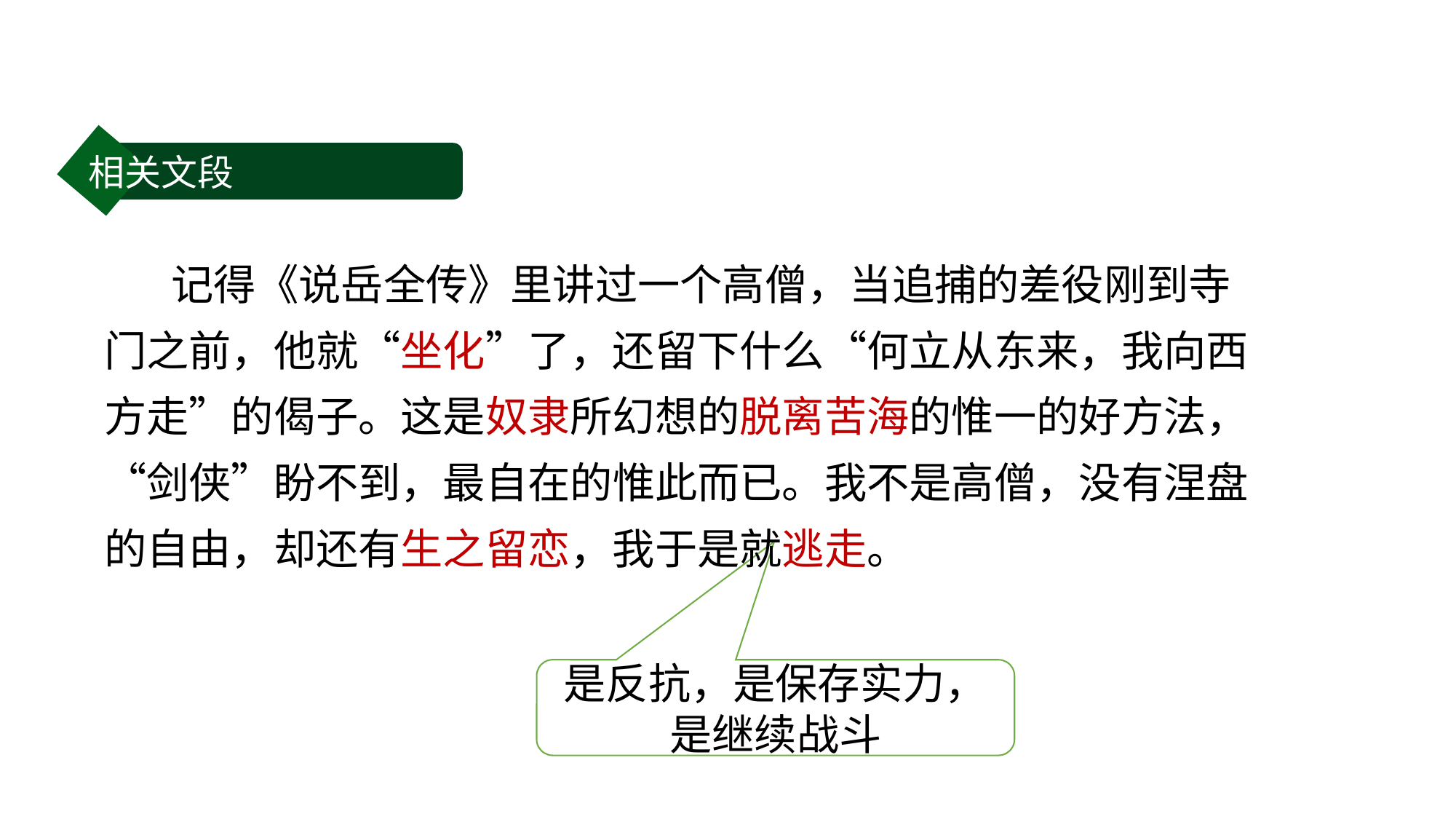

相关文段
记得《说岳全传》里讲过一个高僧，当追捕的差役刚到寺门之前，他就“坐化”了，还留下什么“何立从东来，我向西方走”的偈子。这是奴隶所幻想的脱离苦海的惟一的好方法，“剑侠”盼不到，最自在的惟此而已。我不是高僧，没有涅盘的自由，却还有生之留恋，我于是就逃走。
是反抗，是保存实力，是继续战斗